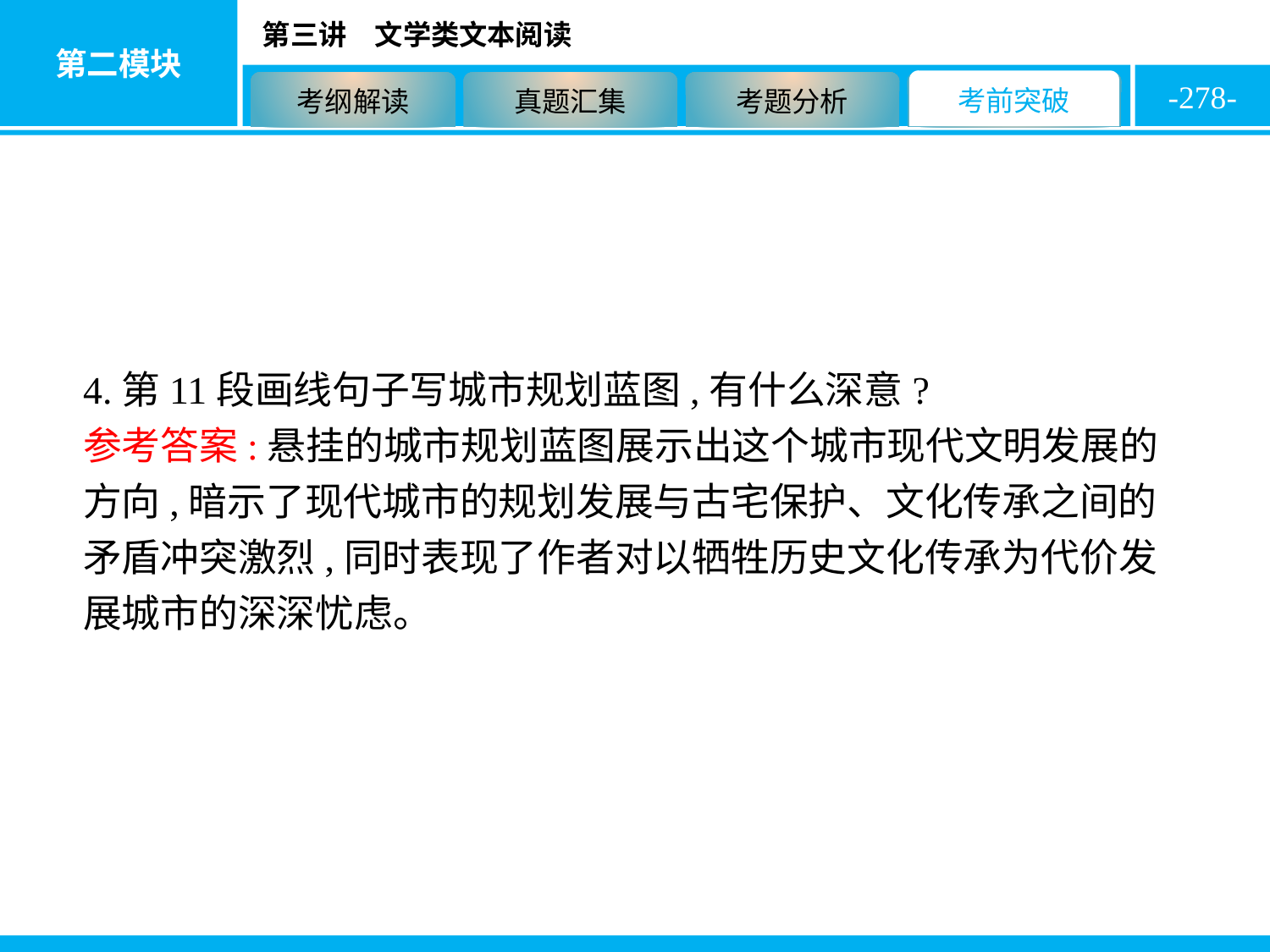

-278-
4.第11段画线句子写城市规划蓝图,有什么深意?
参考答案:悬挂的城市规划蓝图展示出这个城市现代文明发展的方向,暗示了现代城市的规划发展与古宅保护、文化传承之间的矛盾冲突激烈,同时表现了作者对以牺牲历史文化传承为代价发展城市的深深忧虑。